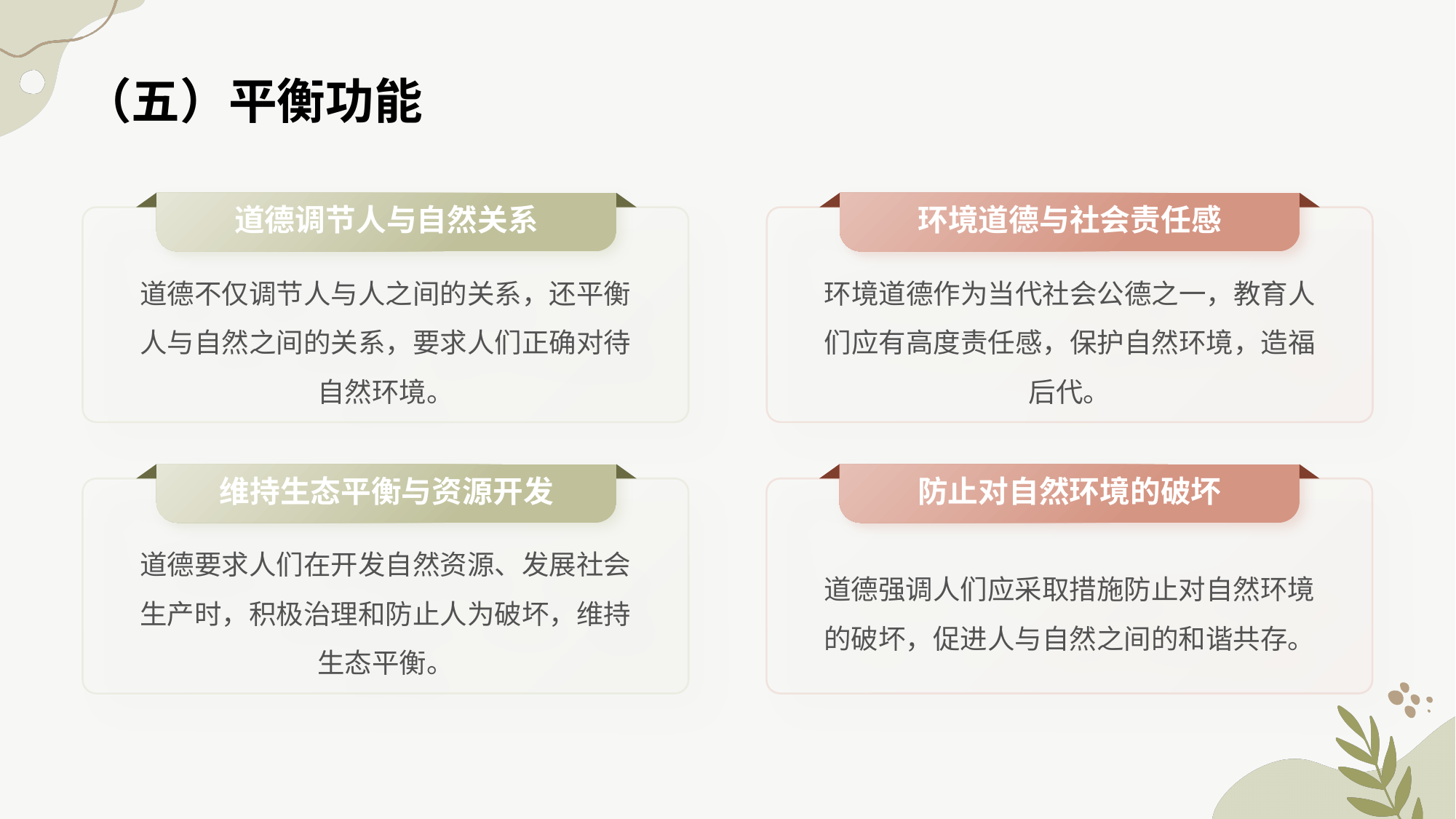

# （五）平衡功能

道德调节人与自然关系

环境道德与社会责任感

道德不仅调节人与人之间的关系，还平衡人与自然之间的关系，要求人们正确对待自然环境。

环境道德作为当代社会公德之一，教育人们应有高度责任感，保护自然环境，造福后代。

维持生态平衡与资源开发

防止对自然环境的破坏

道德要求人们在开发自然资源、发展社会生产时，积极治理和防止人为破坏，维持生态平衡。

道德强调人们应采取措施防止对自然环境的破坏，促进人与自然之间的和谐共存。